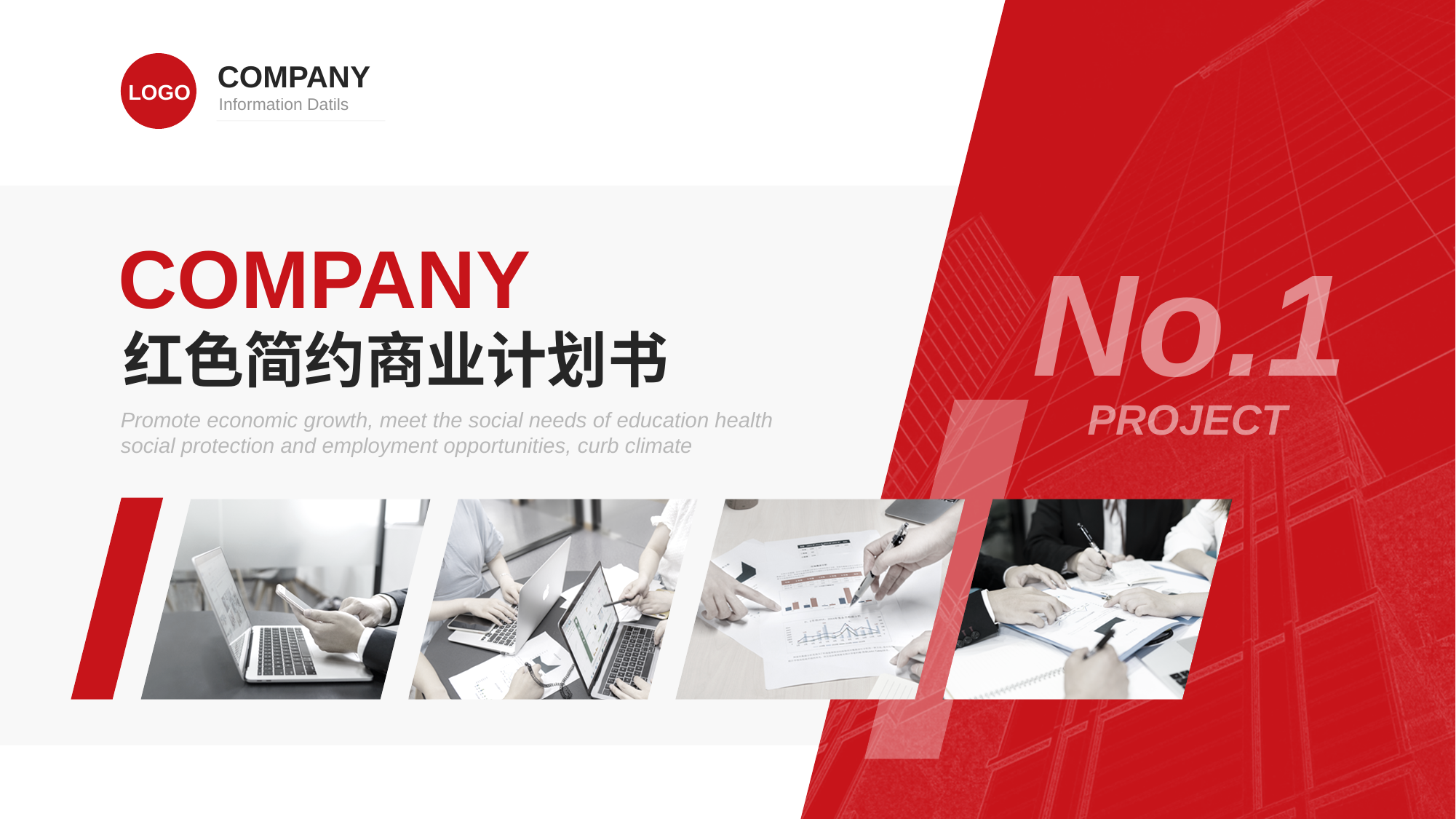

COMPANY
Information Datils

LOGO
COMPANY
红色简约商业计划书
Promote economic growth, meet the social needs of education health social protection and employment opportunities, curb climate
No.1
PROJECT